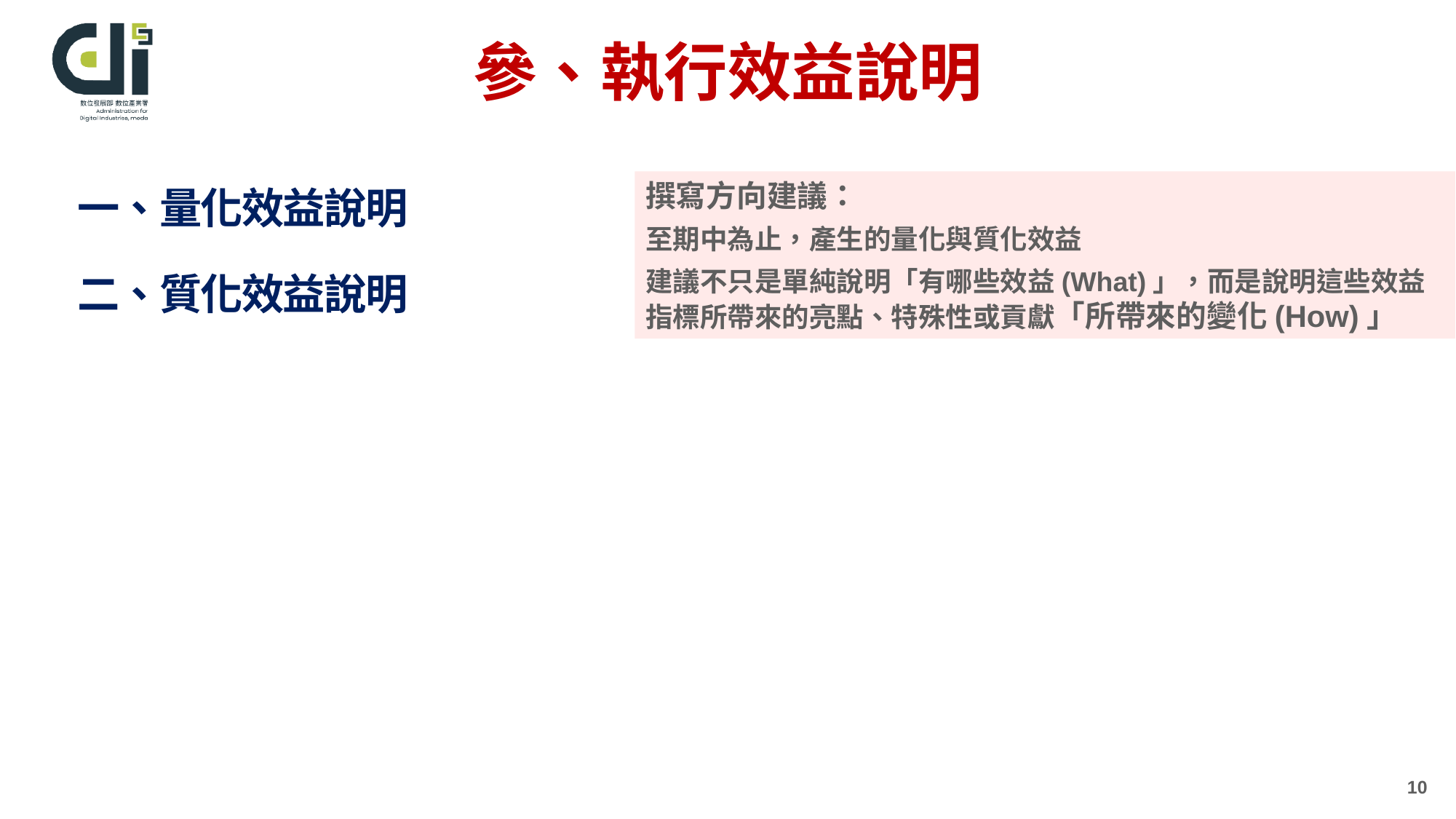

# 參、執行效益說明
一、量化效益說明
二、質化效益說明
撰寫方向建議：
至期中為止，產生的量化與質化效益
建議不只是單純說明「有哪些效益(What)」，而是說明這些效益指標所帶來的亮點、特殊性或貢獻「所帶來的變化(How)」
10